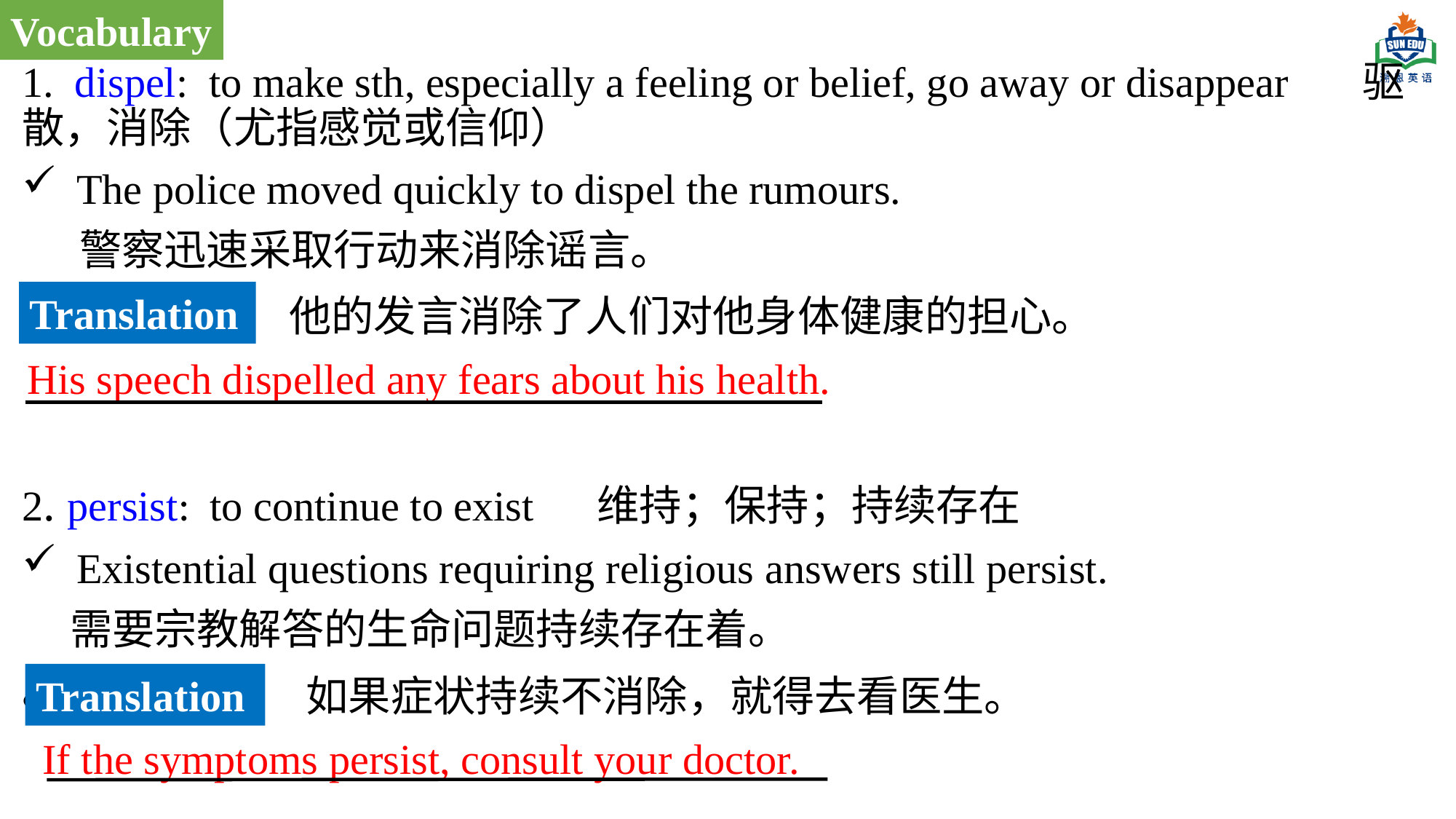

Vocabulary
1.  dispel:  to make sth, especially a feeling or belief, go away or disappear      驱散，消除（尤指感觉或信仰）
The police moved quickly to dispel the rumours.
     警察迅速采取行动来消除谣言。

2. persist:  to continue to exist     维持；保持；持续存在
Existential questions requiring religious answers still persist.
    需要宗教解答的生命问题持续存在着。
。
Translation
他的发言消除了人们对他身体健康的担心。
His speech dispelled any fears about his health.
Translation
如果症状持续不消除，就得去看医生。
If the symptoms persist, consult your doctor.